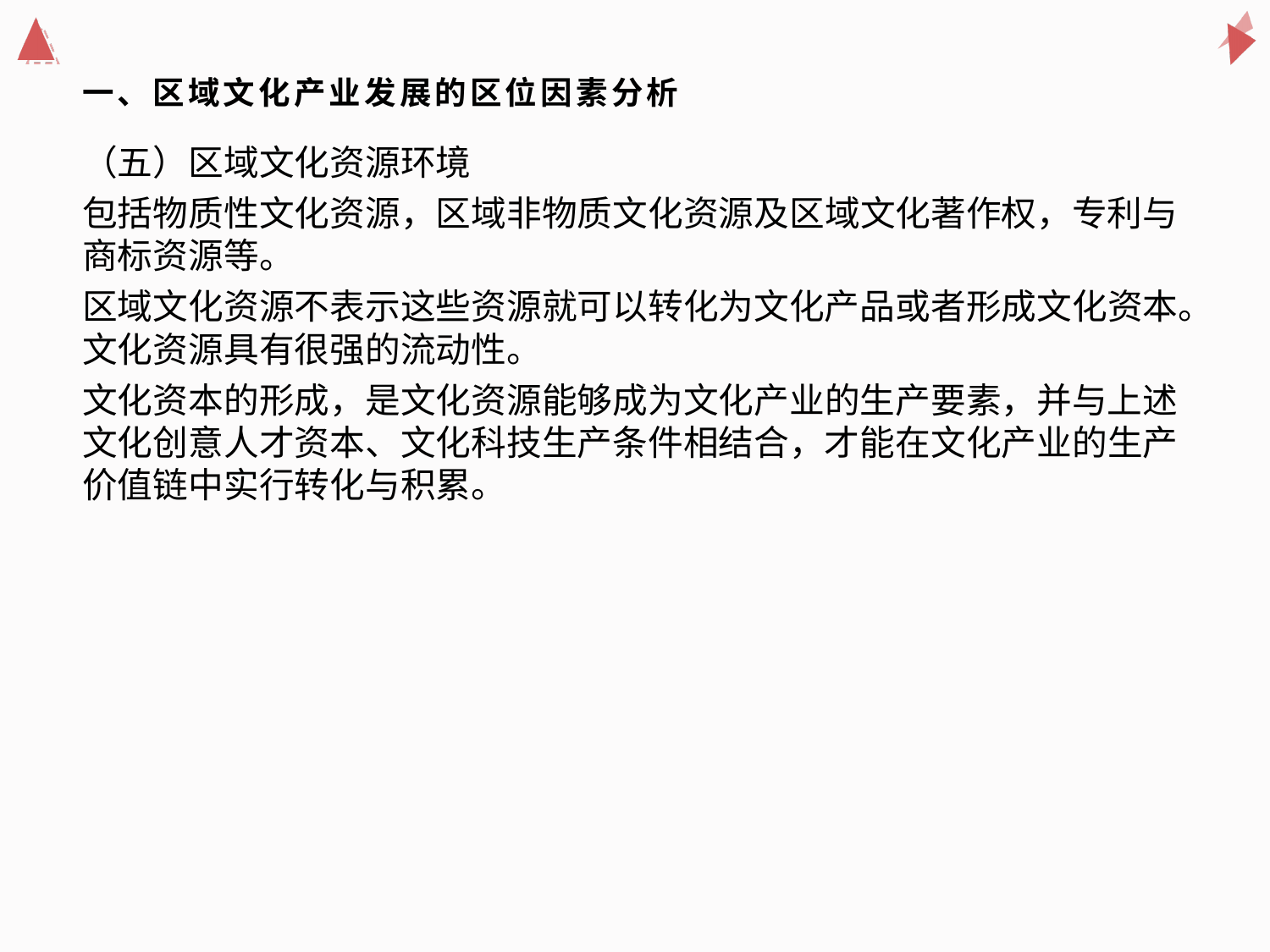

（五）区域文化资源环境
包括物质性文化资源，区域非物质文化资源及区域文化著作权，专利与商标资源等。
区域文化资源不表示这些资源就可以转化为文化产品或者形成文化资本。文化资源具有很强的流动性。
文化资本的形成，是文化资源能够成为文化产业的生产要素，并与上述文化创意人才资本、文化科技生产条件相结合，才能在文化产业的生产价值链中实行转化与积累。
# 一、区域文化产业发展的区位因素分析